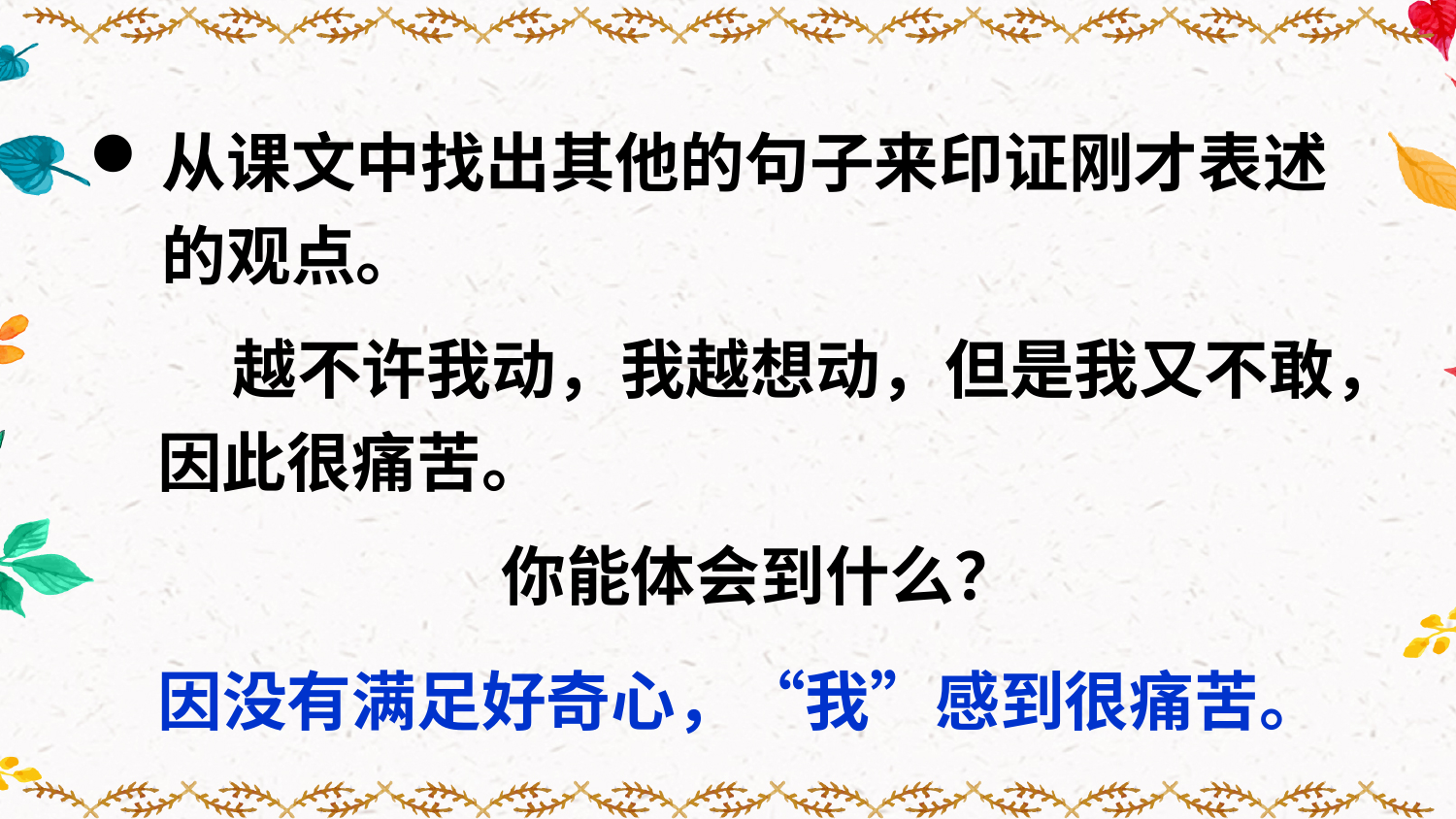

从课文中找出其他的句子来印证刚才表述的观点。
    越不许我动，我越想动，但是我又不敢，因此很痛苦。
你能体会到什么？
因没有满足好奇心，“我”感到很痛苦。